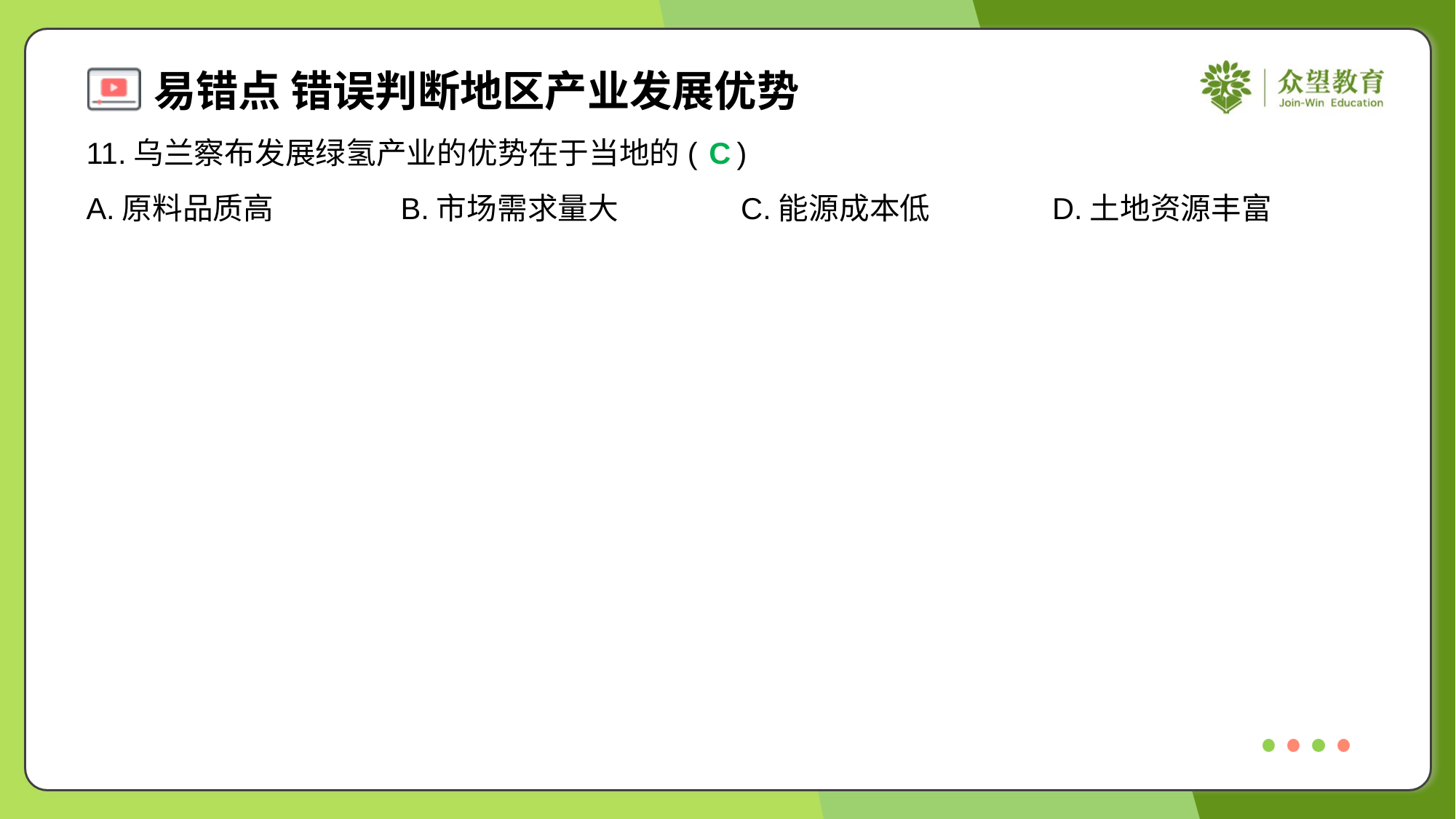

11.乌兰察布发展绿氢产业的优势在于当地的(     )
C
A.原料品质高	B.市场需求量大	C.能源成本低	D.土地资源丰富